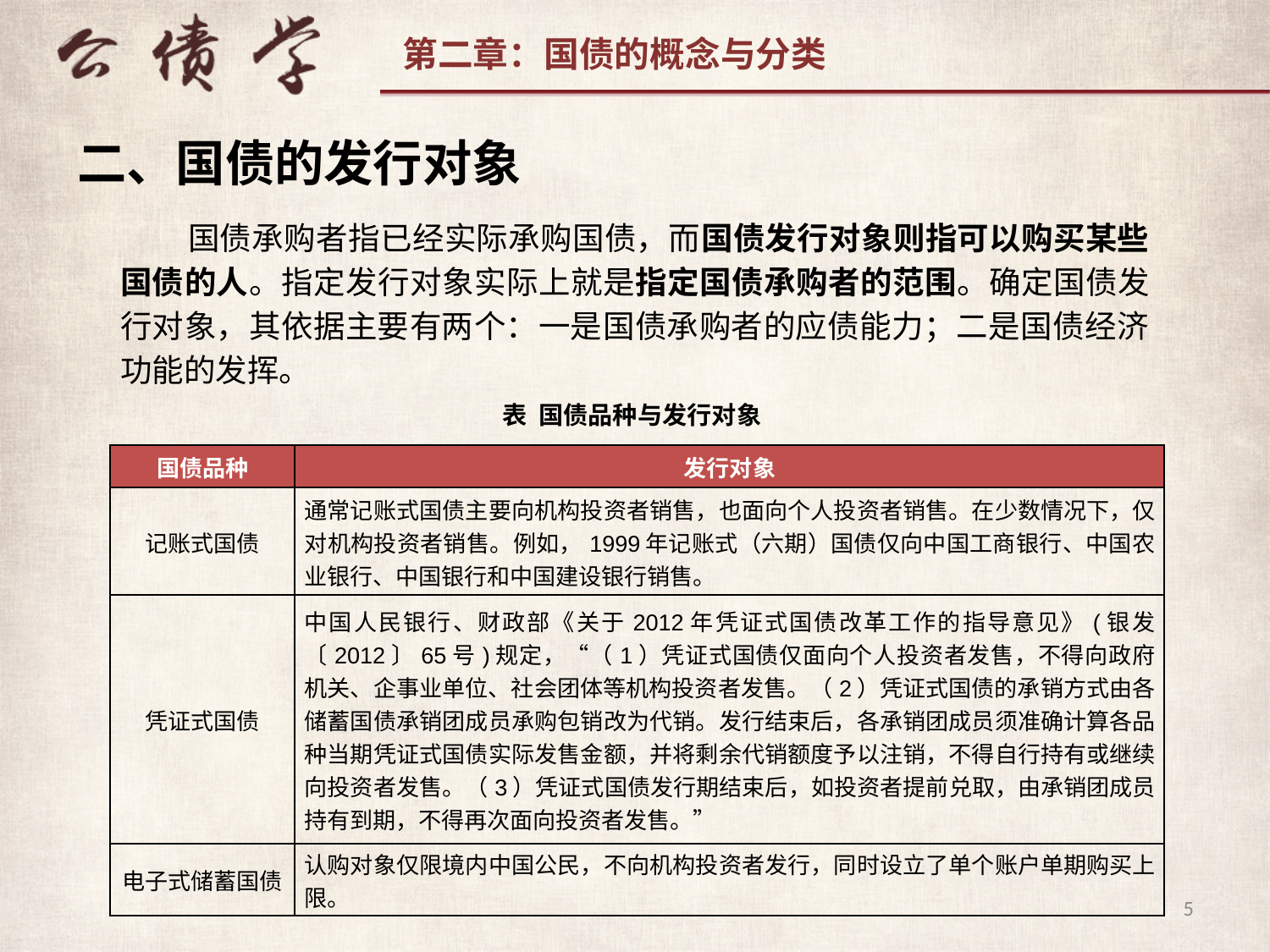

二、国债的发行对象
   国债承购者指已经实际承购国债，而国债发行对象则指可以购买某些国债的人。指定发行对象实际上就是指定国债承购者的范围。确定国债发行对象，其依据主要有两个：一是国债承购者的应债能力；二是国债经济功能的发挥。
表  国债品种与发行对象
| 国债品种 | 发行对象 |
| --- | --- |
| 记账式国债 | 通常记账式国债主要向机构投资者销售，也面向个人投资者销售。在少数情况下，仅对机构投资者销售。例如，1999年记账式（六期）国债仅向中国工商银行、中国农业银行、中国银行和中国建设银行销售。 |
| 凭证式国债 | 中国人民银行、财政部《关于2012年凭证式国债改革工作的指导意见》(银发〔2012〕65号)规定，“（1）凭证式国债仅面向个人投资者发售，不得向政府机关、企事业单位、社会团体等机构投资者发售。（2）凭证式国债的承销方式由各储蓄国债承销团成员承购包销改为代销。发行结束后，各承销团成员须准确计算各品种当期凭证式国债实际发售金额，并将剩余代销额度予以注销，不得自行持有或继续向投资者发售。（3）凭证式国债发行期结束后，如投资者提前兑取，由承销团成员持有到期，不得再次面向投资者发售。” |
| 电子式储蓄国债 | 认购对象仅限境内中国公民，不向机构投资者发行，同时设立了单个账户单期购买上限。 |
5